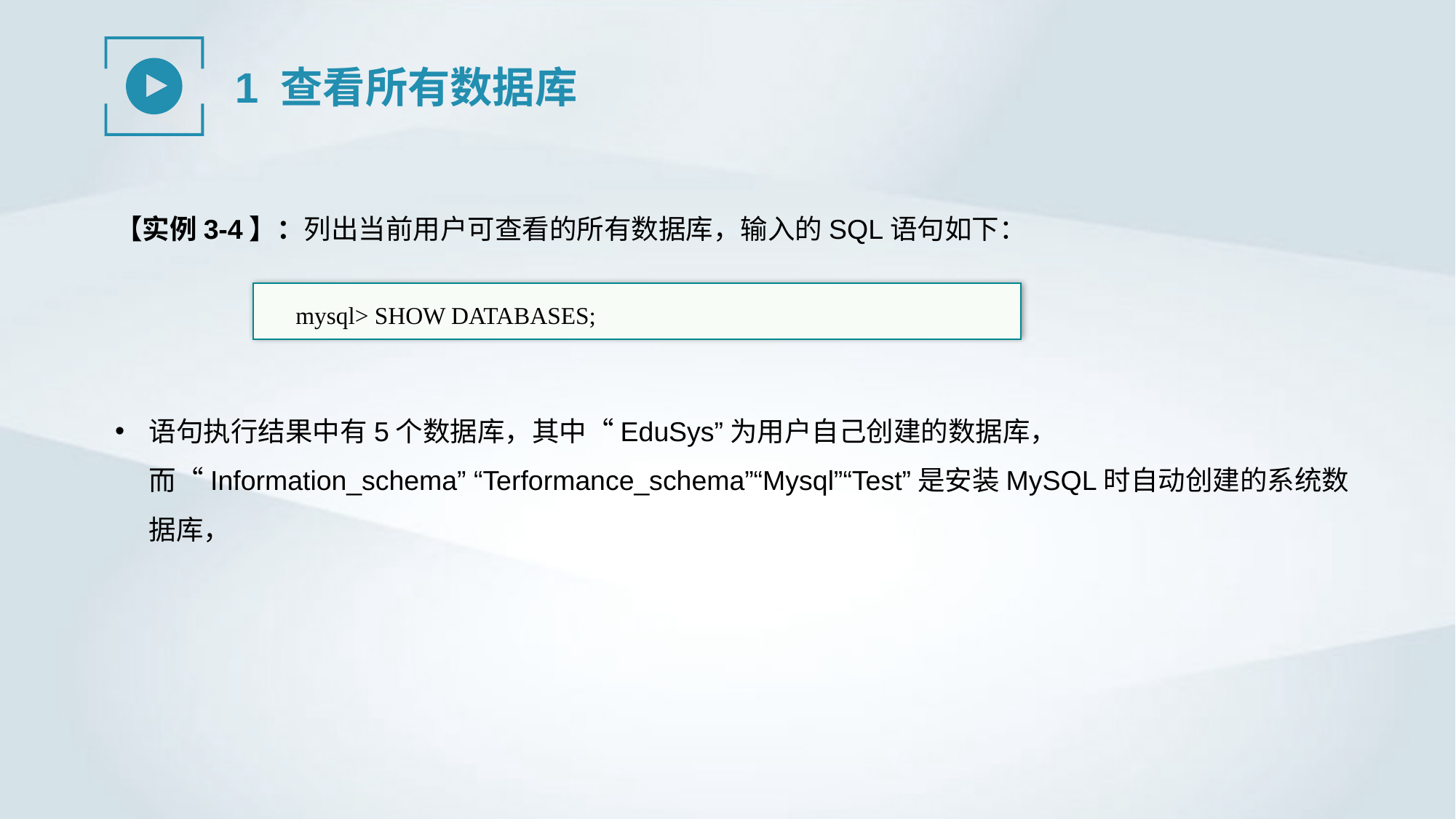

1 查看所有数据库
【实例3-4】：列出当前用户可查看的所有数据库，输入的SQL语句如下：
mysql> SHOW DATABASES;
语句执行结果中有5个数据库，其中“EduSys”为用户自己创建的数据库，而“Information_schema” “Terformance_schema”“Mysql”“Test”是安装MySQL时自动创建的系统数据库，